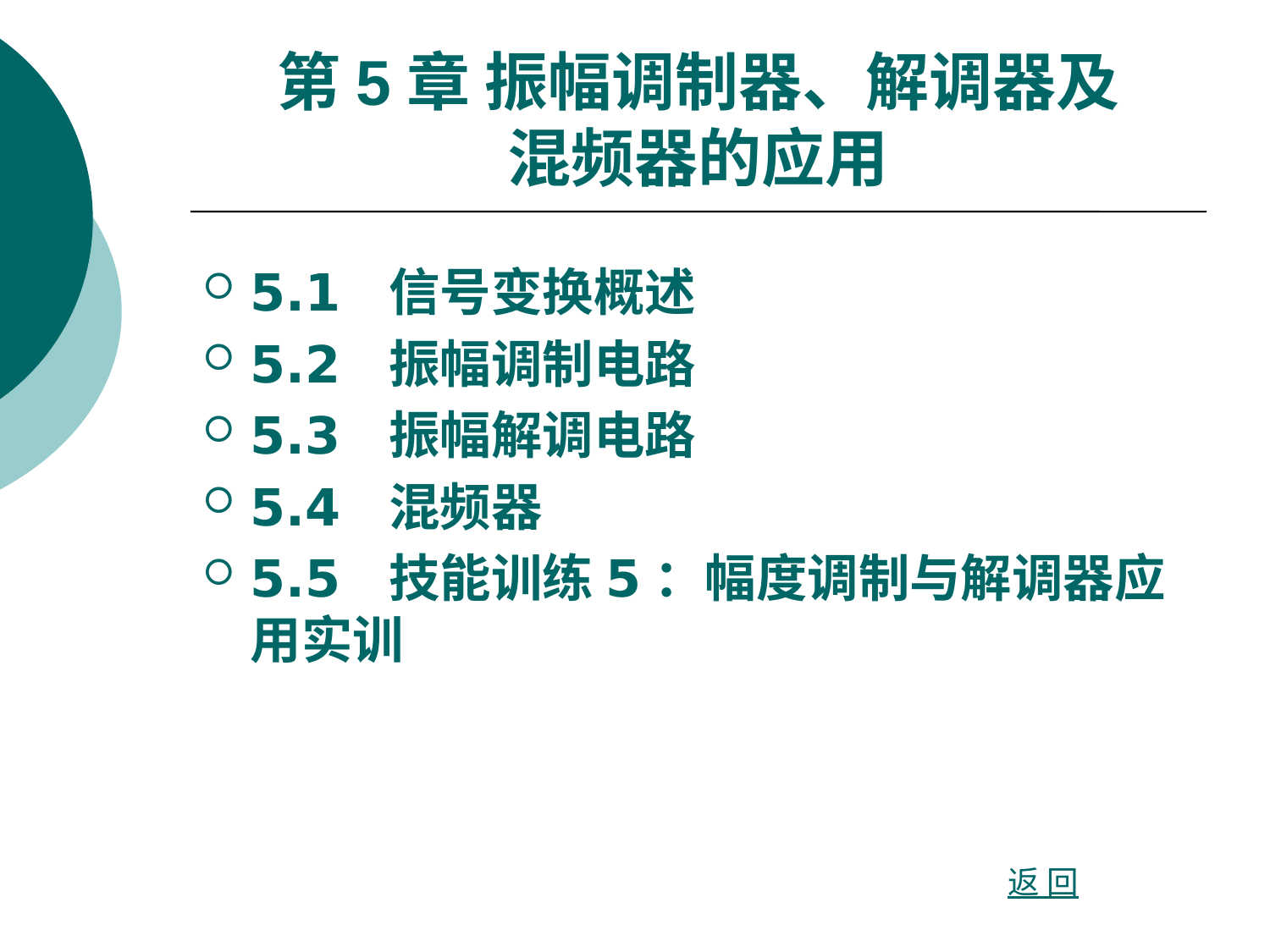

# 第5章 振幅调制器、解调器及 混频器的应用
5.1  信号变换概述
5.2  振幅调制电路
5.3  振幅解调电路
5.4  混频器
5.5  技能训练5：幅度调制与解调器应用实训

返 回